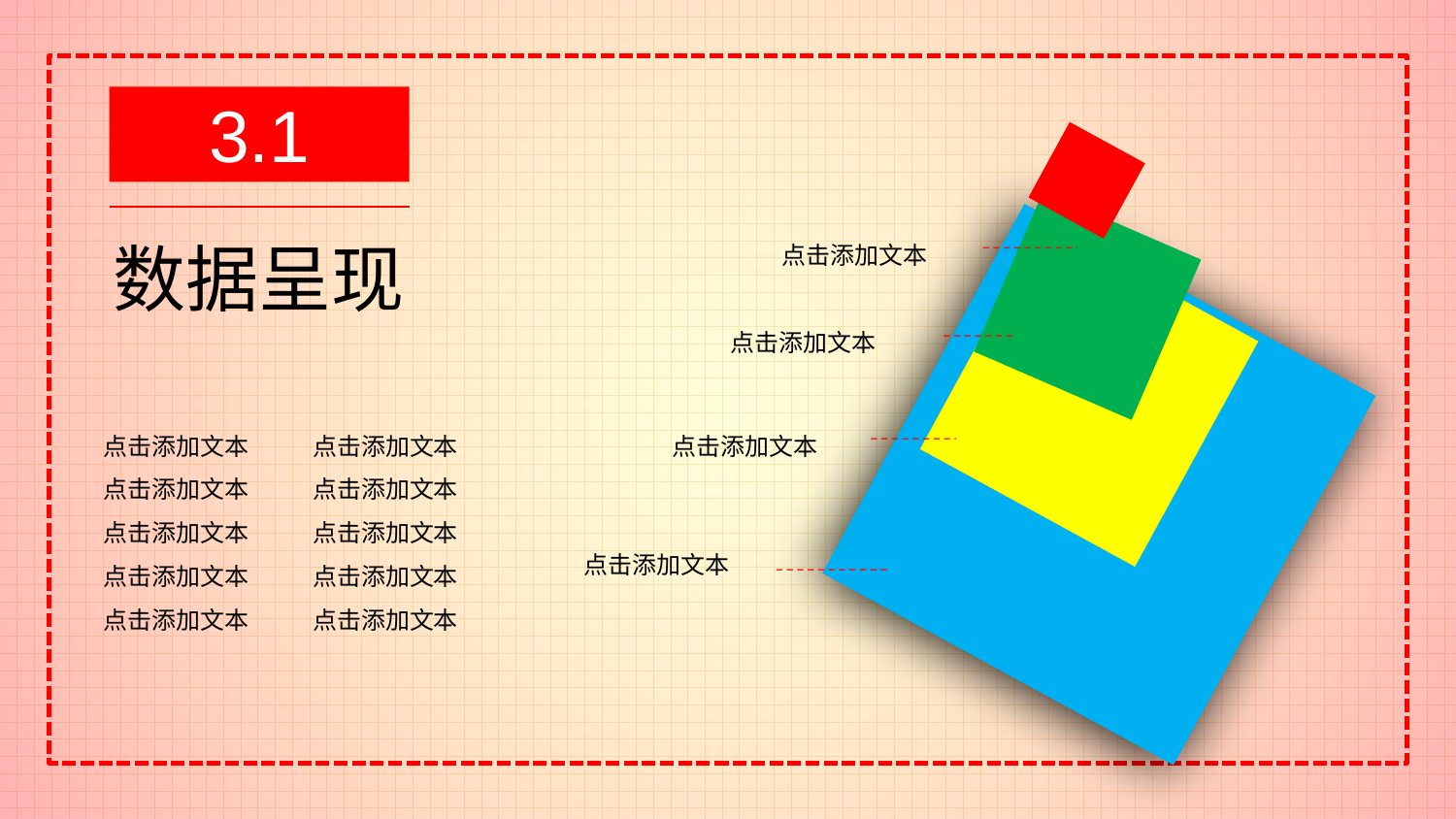

3.1

点击添加文本

数据呈现

点击添加文本
点击添加文本            点击添加文本
点击添加文本            点击添加文本
点击添加文本            点击添加文本
点击添加文本            点击添加文本
点击添加文本            点击添加文本
点击添加文本
点击添加文本